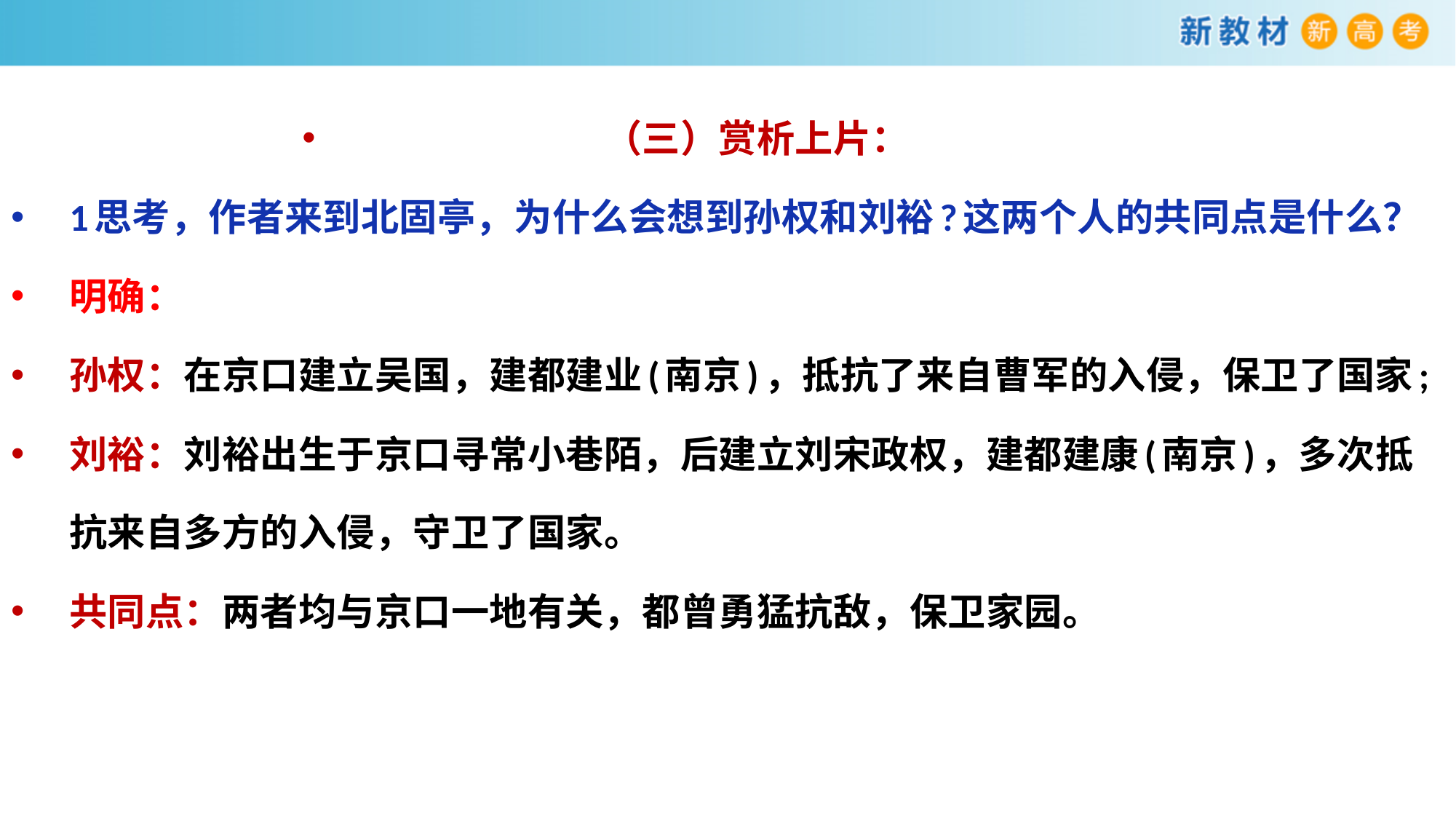

（三）赏析上片：
1思考，作者来到北固亭，为什么会想到孙权和刘裕?这两个人的共同点是什么？
明确：
孙权：在京口建立吴国，建都建业(南京)，抵抗了来自曹军的入侵，保卫了国家;
刘裕：刘裕出生于京口寻常小巷陌，后建立刘宋政权，建都建康(南京)，多次抵抗来自多方的入侵，守卫了国家。
共同点：两者均与京口一地有关，都曾勇猛抗敌，保卫家园。